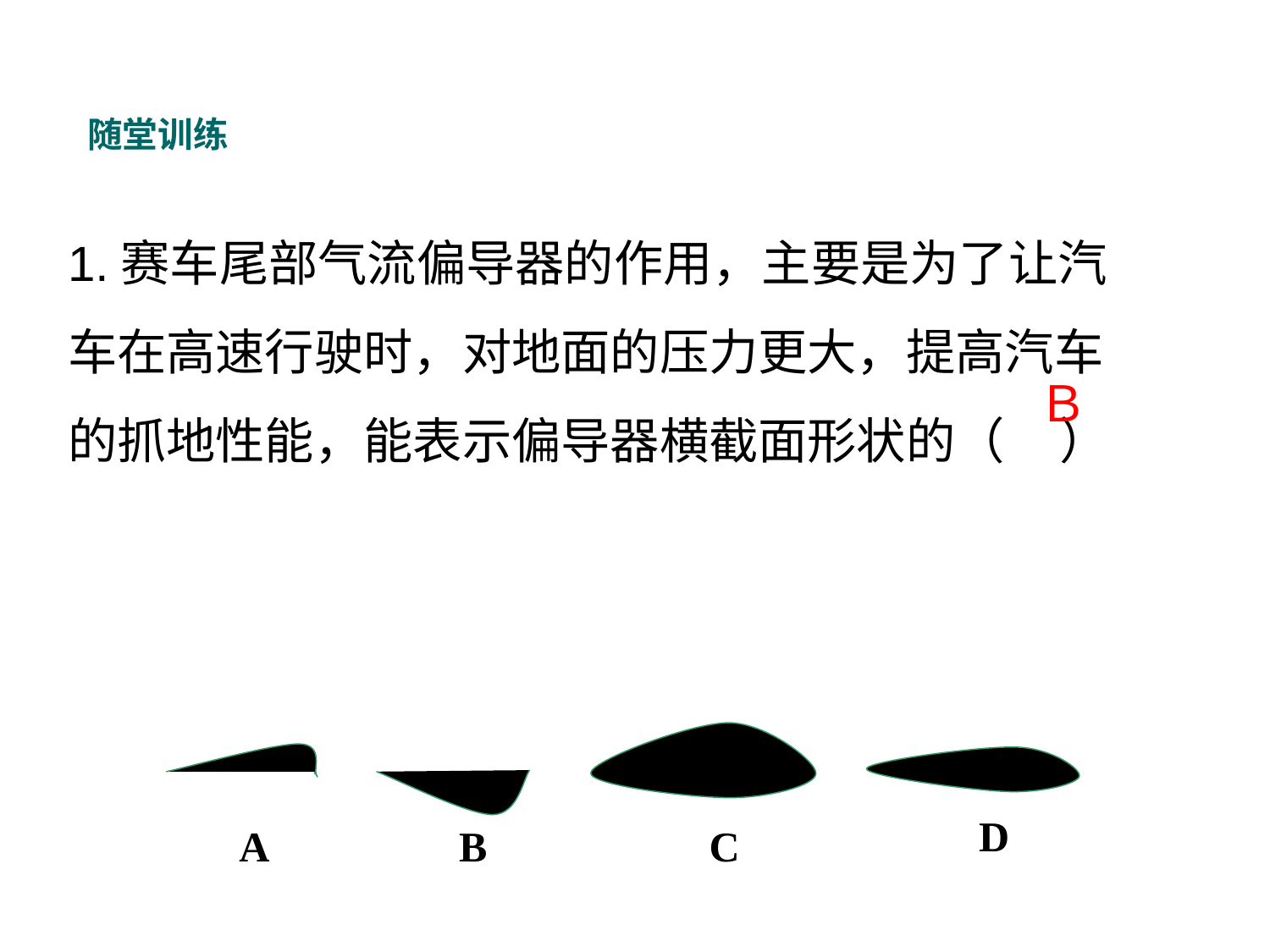

随堂训练
1.赛车尾部气流偏导器的作用，主要是为了让汽车在高速行驶时，对地面的压力更大，提高汽车的抓地性能，能表示偏导器横截面形状的（     ）
Ｂ

D
A
B
C